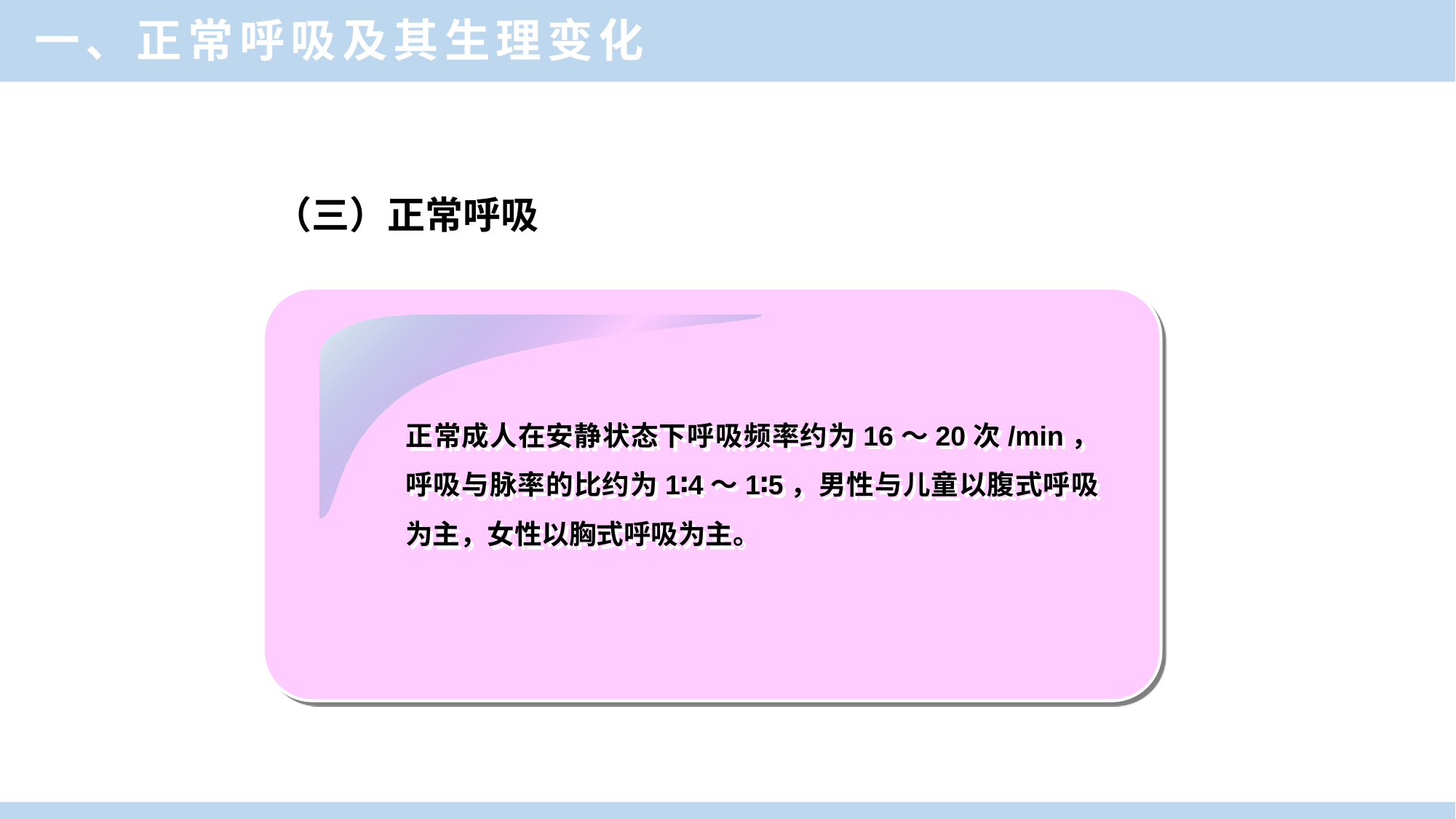

一、正常呼吸及其生理变化
（三）正常呼吸

正常成人在安静状态下呼吸频率约为16～20次/min，呼吸与脉率的比约为1∶4～1∶5，男性与儿童以腹式呼吸为主，女性以胸式呼吸为主。